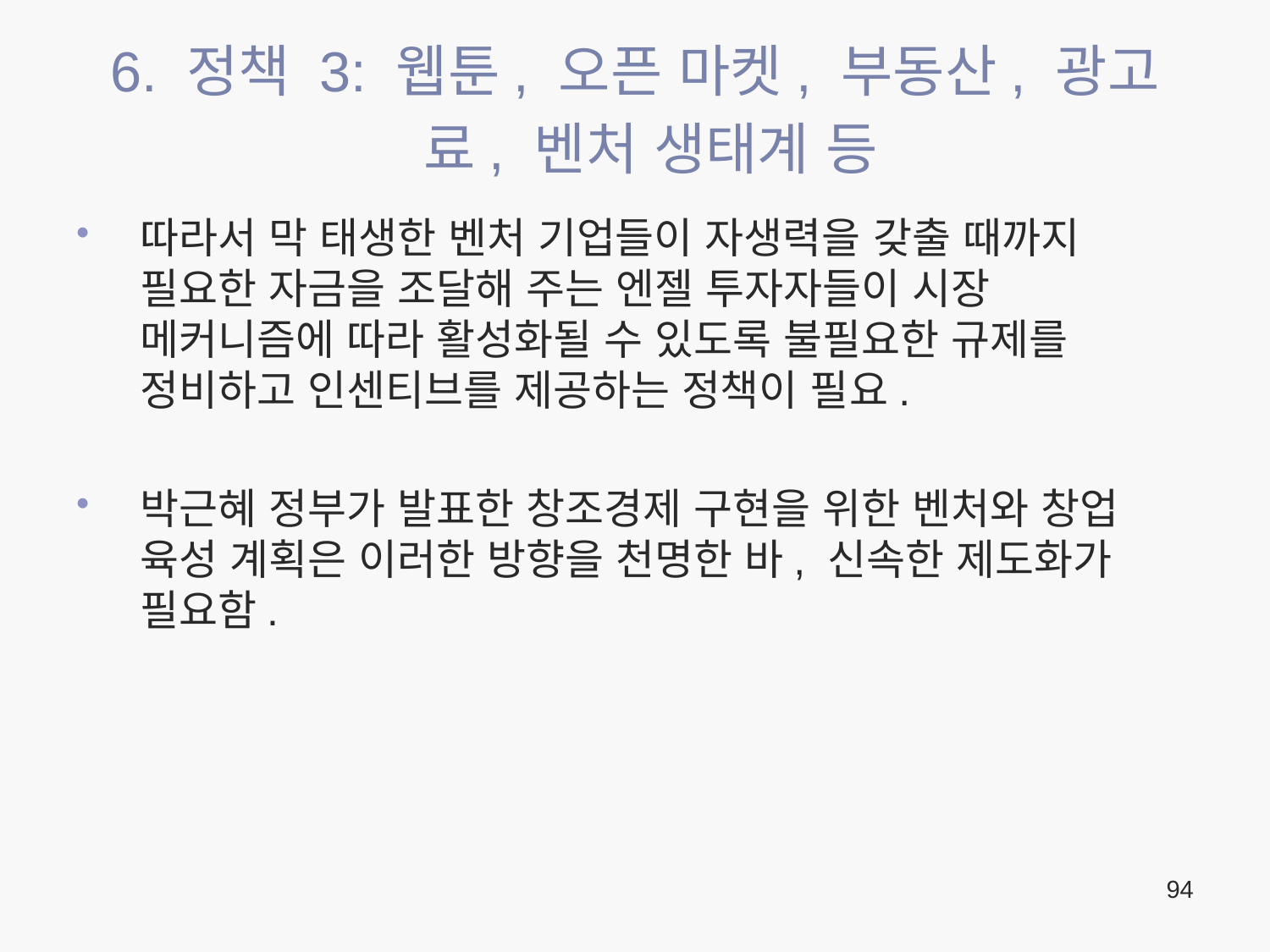

# 6. 정책 3: 웹툰, 오픈 마켓, 부동산, 광고료, 벤처 생태계 등
따라서 막 태생한 벤처 기업들이 자생력을 갖출 때까지 필요한 자금을 조달해 주는 엔젤 투자자들이 시장 메커니즘에 따라 활성화될 수 있도록 불필요한 규제를 정비하고 인센티브를 제공하는 정책이 필요.

박근혜 정부가 발표한 창조경제 구현을 위한 벤처와 창업 육성 계획은 이러한 방향을 천명한 바, 신속한 제도화가 필요함.

94